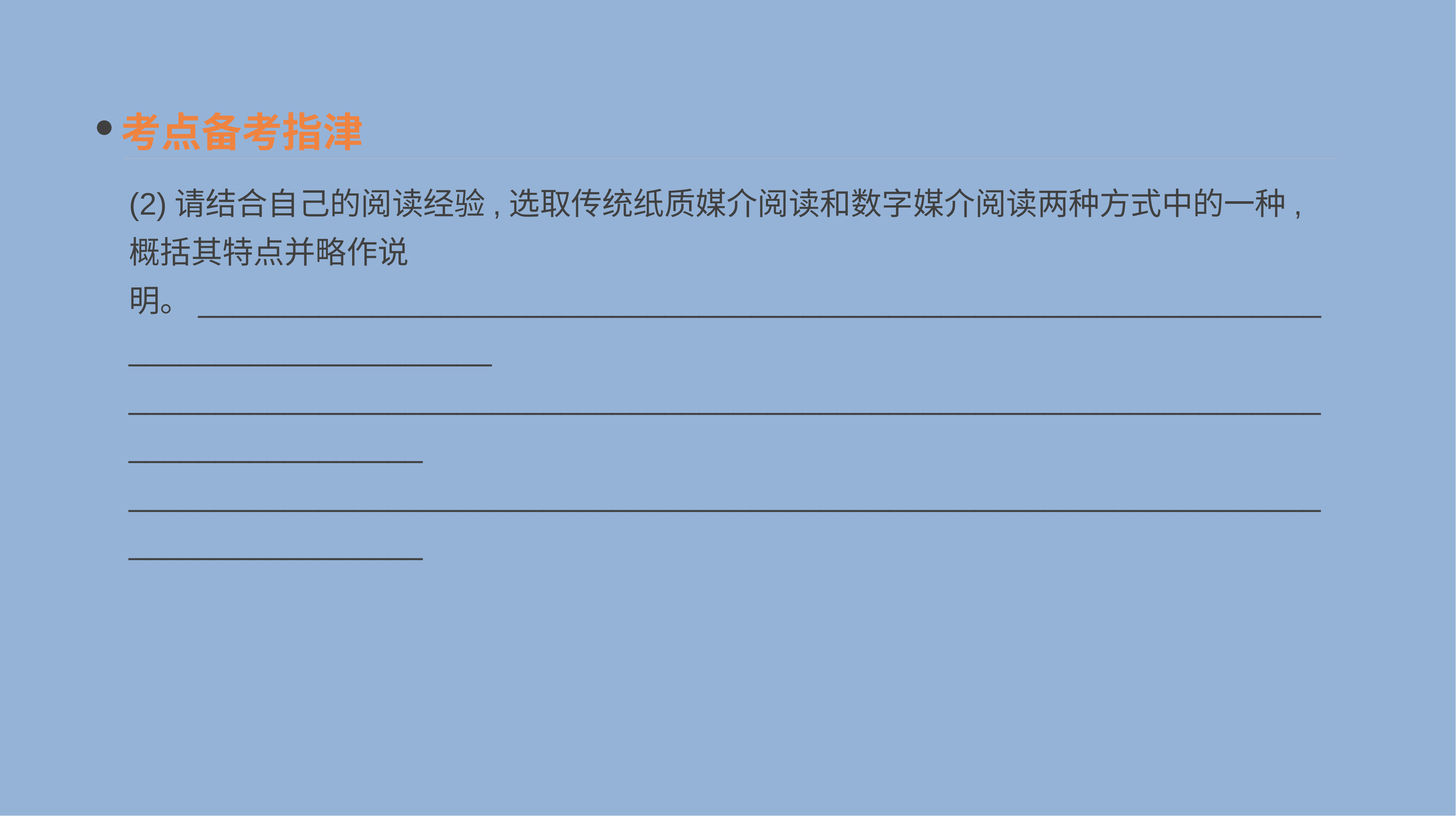

考点备考指津

(2)请结合自己的阅读经验,选取传统纸质媒介阅读和数字媒介阅读两种方式中的一种,概括其特点并略作说明。______________________________________________________________________________________
______________________________________________________________________________________
______________________________________________________________________________________